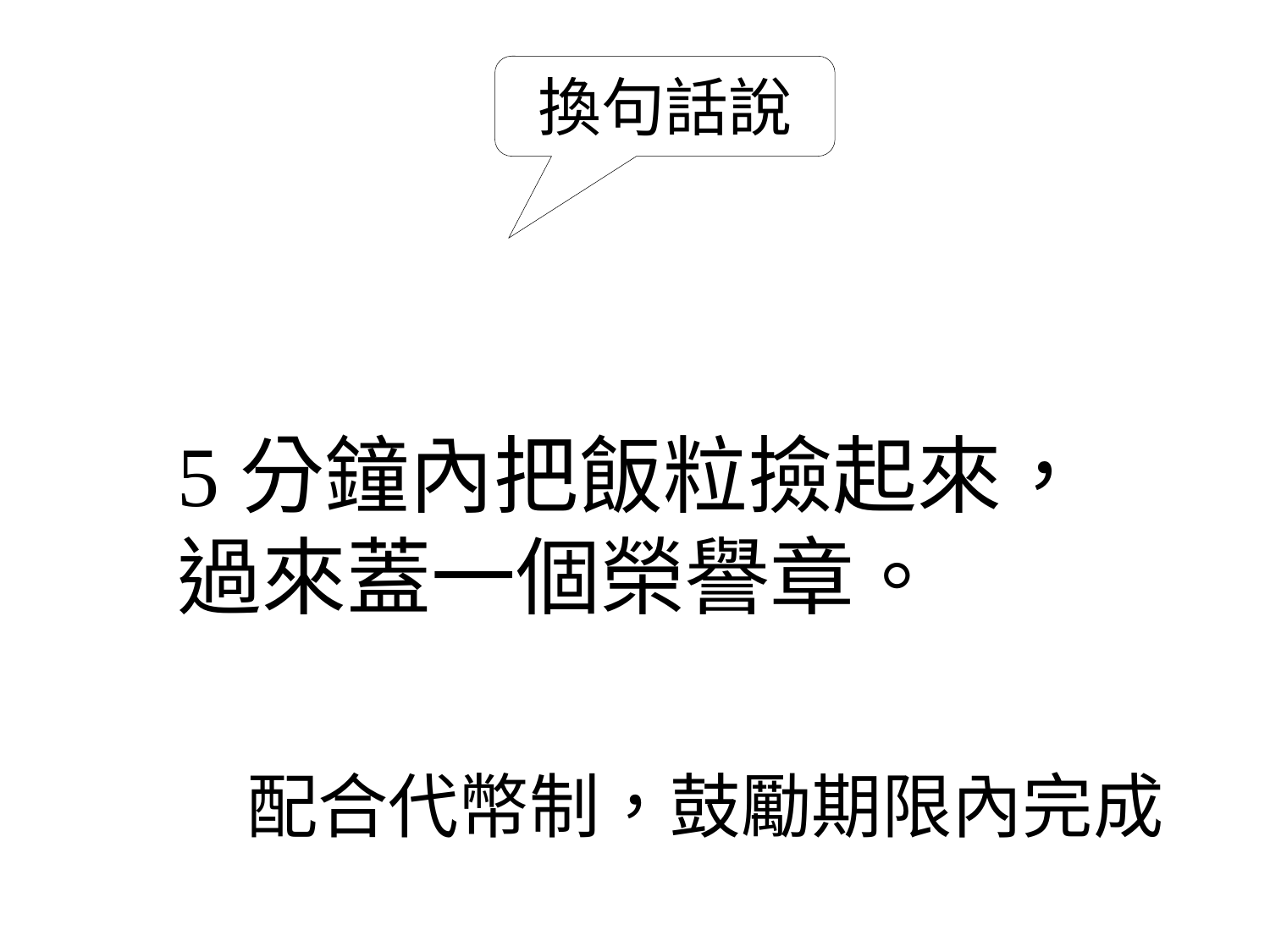

換句話說

5分鐘內把飯粒撿起來，過來蓋一個榮譽章。
配合代幣制，鼓勵期限內完成